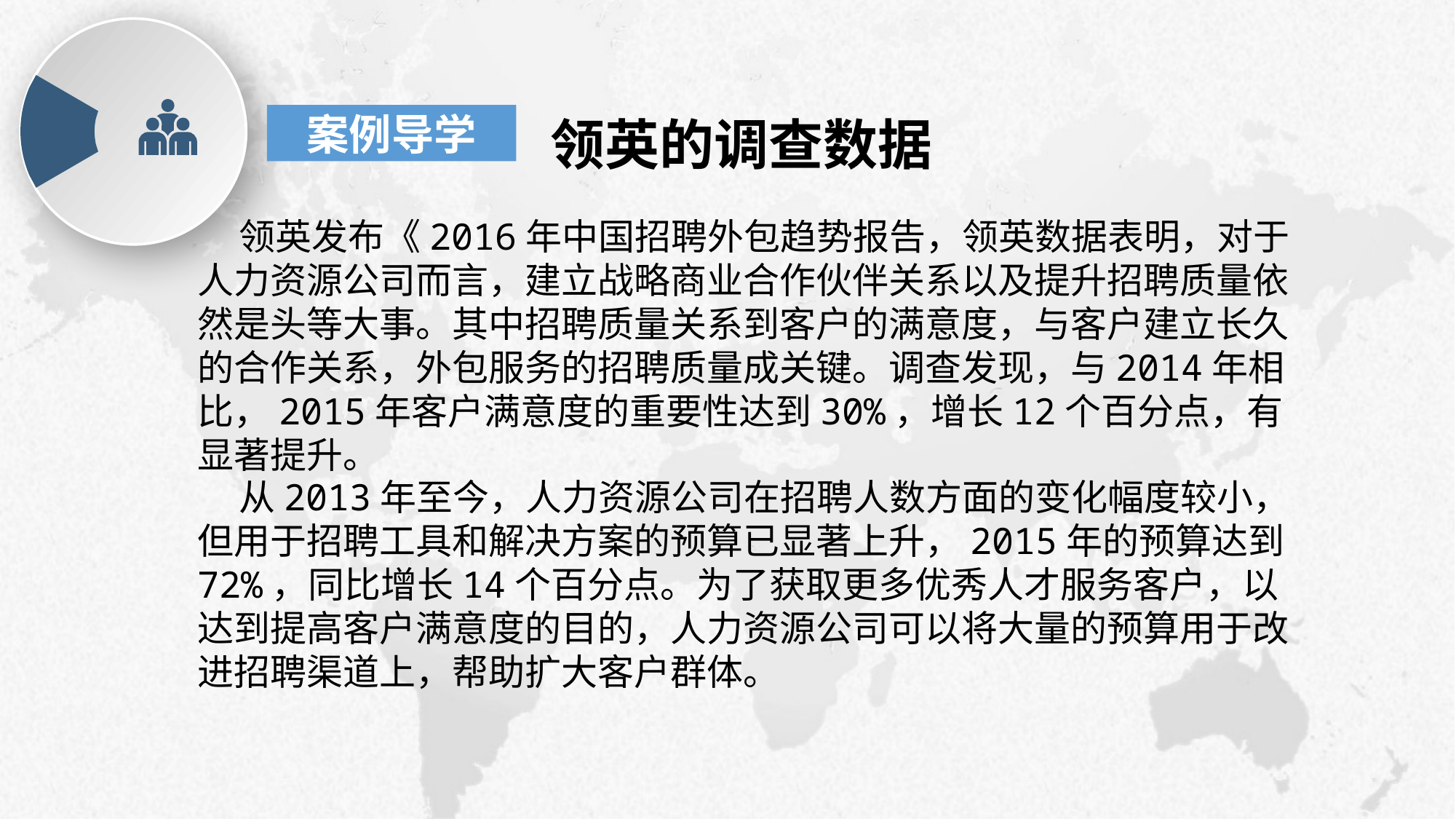

案例导学
领英的调查数据
    领英发布《2016年中国招聘外包趋势报告，领英数据表明，对于人力资源公司而言，建立战略商业合作伙伴关系以及提升招聘质量依然是头等大事。其中招聘质量关系到客户的满意度，与客户建立长久的合作关系，外包服务的招聘质量成关键。调查发现，与2014年相比，2015年客户满意度的重要性达到30%，增长12个百分点，有显著提升。
e7d195523061f1c0deeec63e560781cfd59afb0ea006f2a87ABB68BF51EA6619813959095094C18C62A12F549504892A4AAA8C1554C6663626E05CA27F281A14E6983772AFC3FB97135759321DEA3D70CCCB10945EC5A0322096E752803368C2184698845E3CCD6DB7F651295A8E4F3FDC19EA64A2B4A4AC1434B55AAE41CF0BF61B375C23F3039959E085EE760725AA
    从2013年至今，人力资源公司在招聘人数方面的变化幅度较小，但用于招聘工具和解决方案的预算已显著上升，2015年的预算达到72%，同比增长14个百分点。为了获取更多优秀人才服务客户，以达到提高客户满意度的目的，人力资源公司可以将大量的预算用于改进招聘渠道上，帮助扩大客户群体。